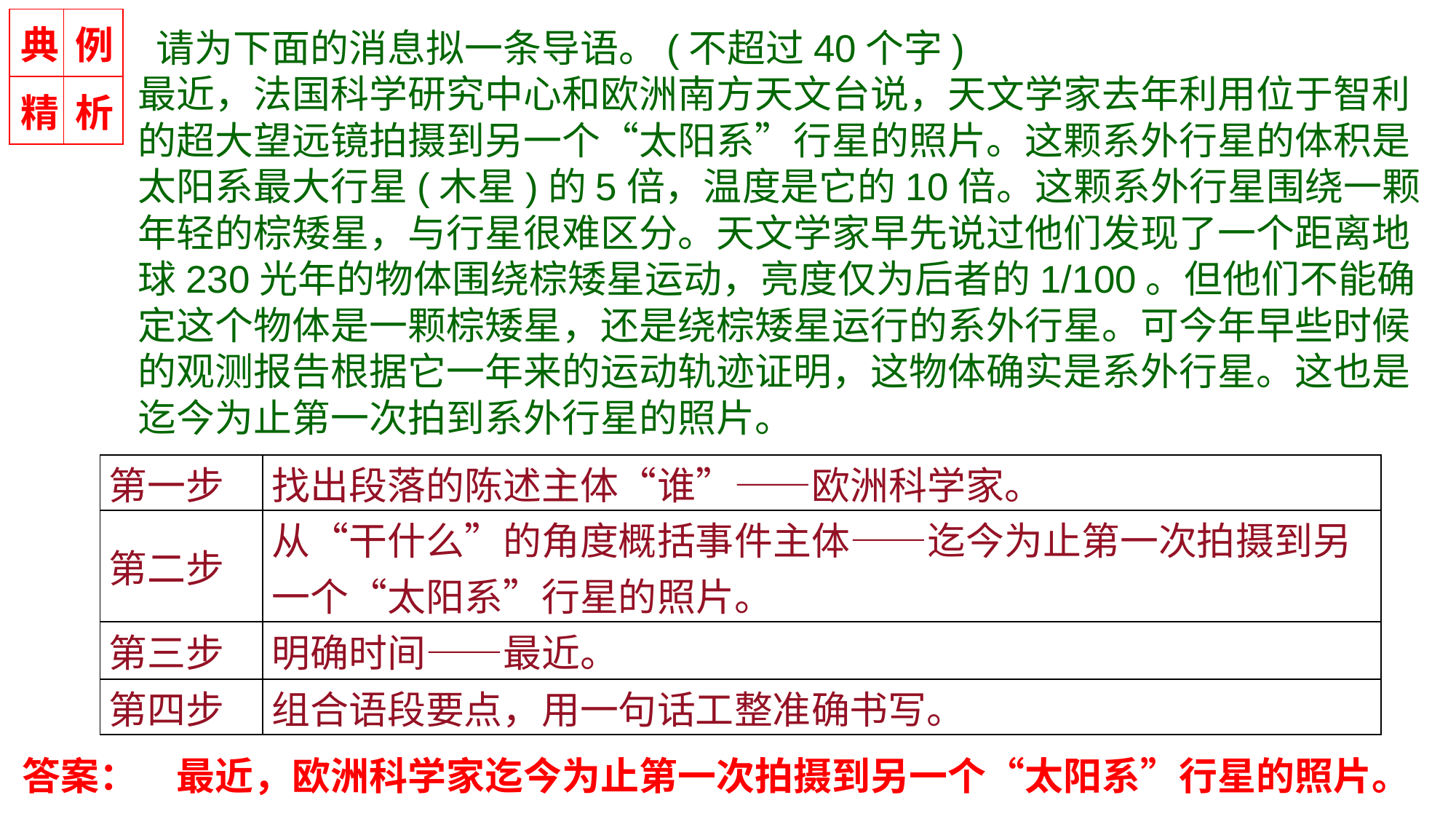

| 典 | 例 |
| --- | --- |
| 精 | 析 |
 请为下面的消息拟一条导语。(不超过40个字)
最近，法国科学研究中心和欧洲南方天文台说，天文学家去年利用位于智利的超大望远镜拍摄到另一个“太阳系”行星的照片。这颗系外行星的体积是太阳系最大行星(木星)的5倍，温度是它的10倍。这颗系外行星围绕一颗年轻的棕矮星，与行星很难区分。天文学家早先说过他们发现了一个距离地球230光年的物体围绕棕矮星运动，亮度仅为后者的1/100。但他们不能确定这个物体是一颗棕矮星，还是绕棕矮星运行的系外行星。可今年早些时候的观测报告根据它一年来的运动轨迹证明，这物体确实是系外行星。这也是迄今为止第一次拍到系外行星的照片。
| 第一步 | 找出段落的陈述主体“谁”——欧洲科学家。 |
| --- | --- |
| 第二步 | 从“干什么”的角度概括事件主体——迄今为止第一次拍摄到另一个“太阳系”行星的照片。 |
| 第三步 | 明确时间——最近。 |
| 第四步 | 组合语段要点，用一句话工整准确书写。 |
答案：　最近，欧洲科学家迄今为止第一次拍摄到另一个“太阳系”行星的照片。